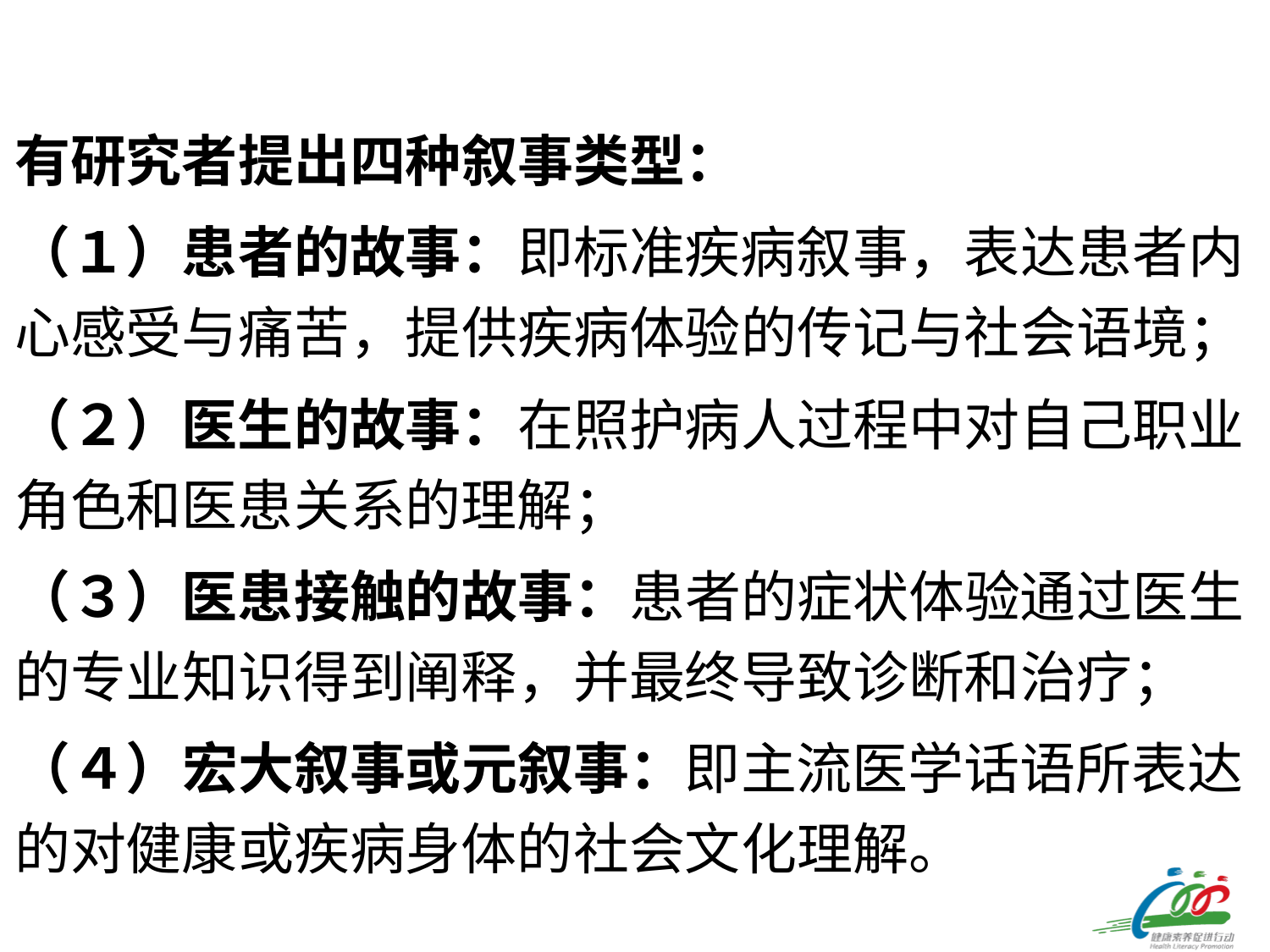

有研究者提出四种叙事类型：
（１）患者的故事：即标准疾病叙事，表达患者内心感受与痛苦，提供疾病体验的传记与社会语境；
（２）医生的故事：在照护病人过程中对自己职业角色和医患关系的理解；
（３）医患接触的故事：患者的症状体验通过医生的专业知识得到阐释，并最终导致诊断和治疗；
（４）宏大叙事或元叙事：即主流医学话语所表达的对健康或疾病身体的社会文化理解。